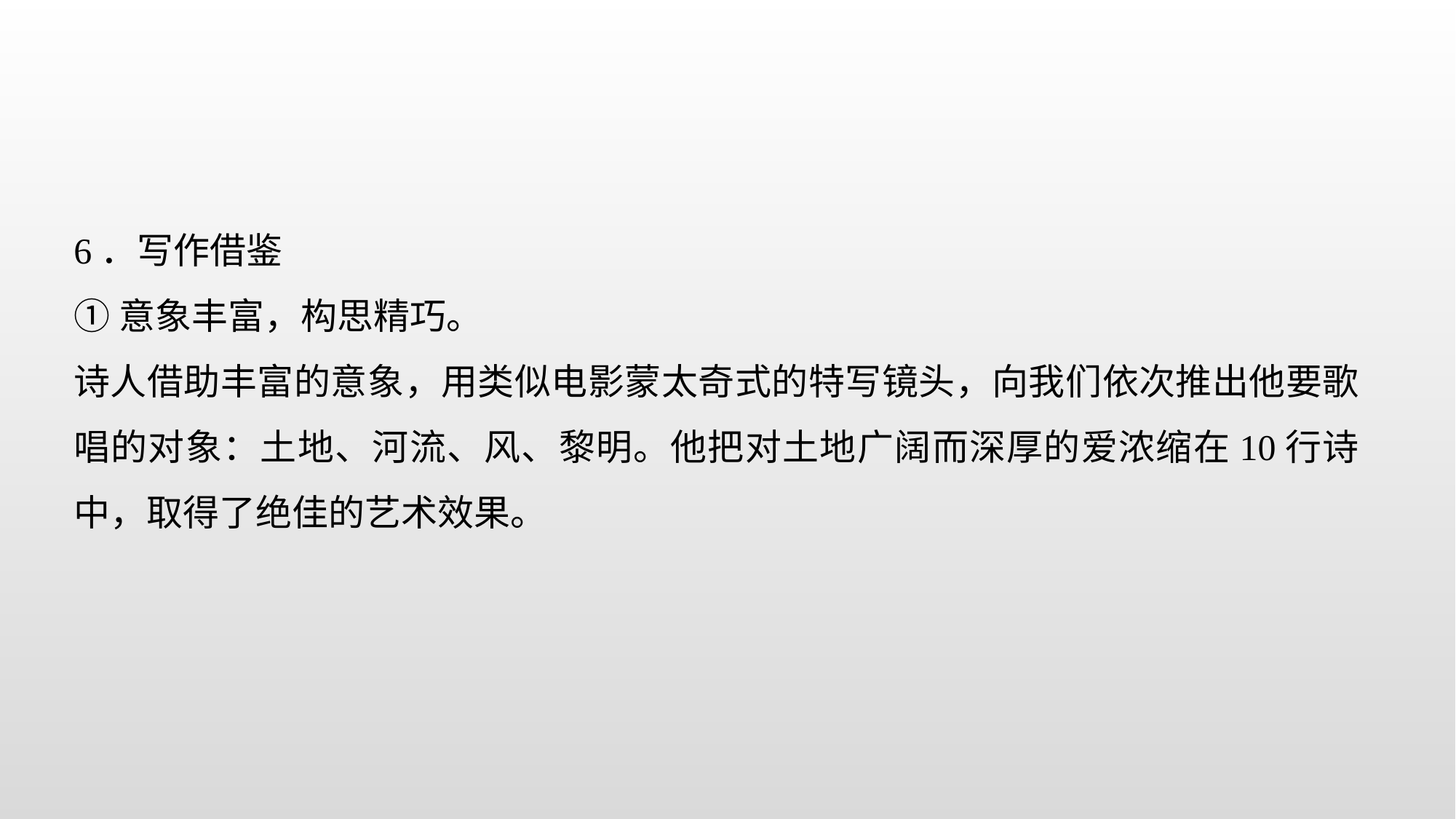

6．写作借鉴
①意象丰富，构思精巧。
诗人借助丰富的意象，用类似电影蒙太奇式的特写镜头，向我们依次推出他要歌唱的对象：土地、河流、风、黎明。他把对土地广阔而深厚的爱浓缩在10行诗中，取得了绝佳的艺术效果。